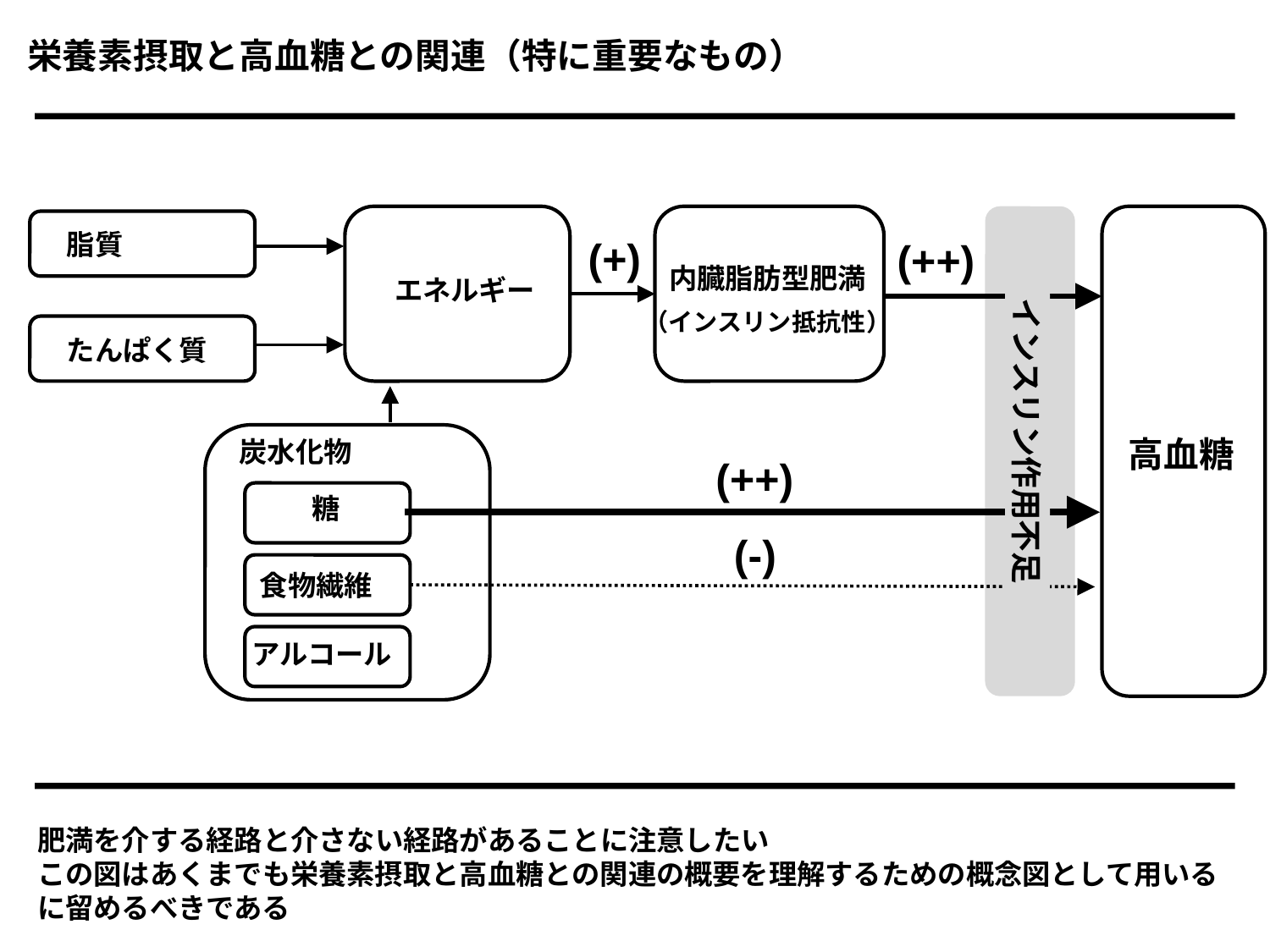

栄養素摂取と高血糖との関連（特に重要なもの）

脂質
(+)
(++)
内臓脂肪型肥満
（インスリン抵抗性）
エネルギー
インスリン作用不足

たんぱく質

高血糖
炭水化物
(++)

糖
(-)

食物繊維

アルコール

肥満を介する経路と介さない経路があることに注意したい
この図はあくまでも栄養素摂取と高血糖との関連の概要を理解するための概念図として用いるに留めるべきである